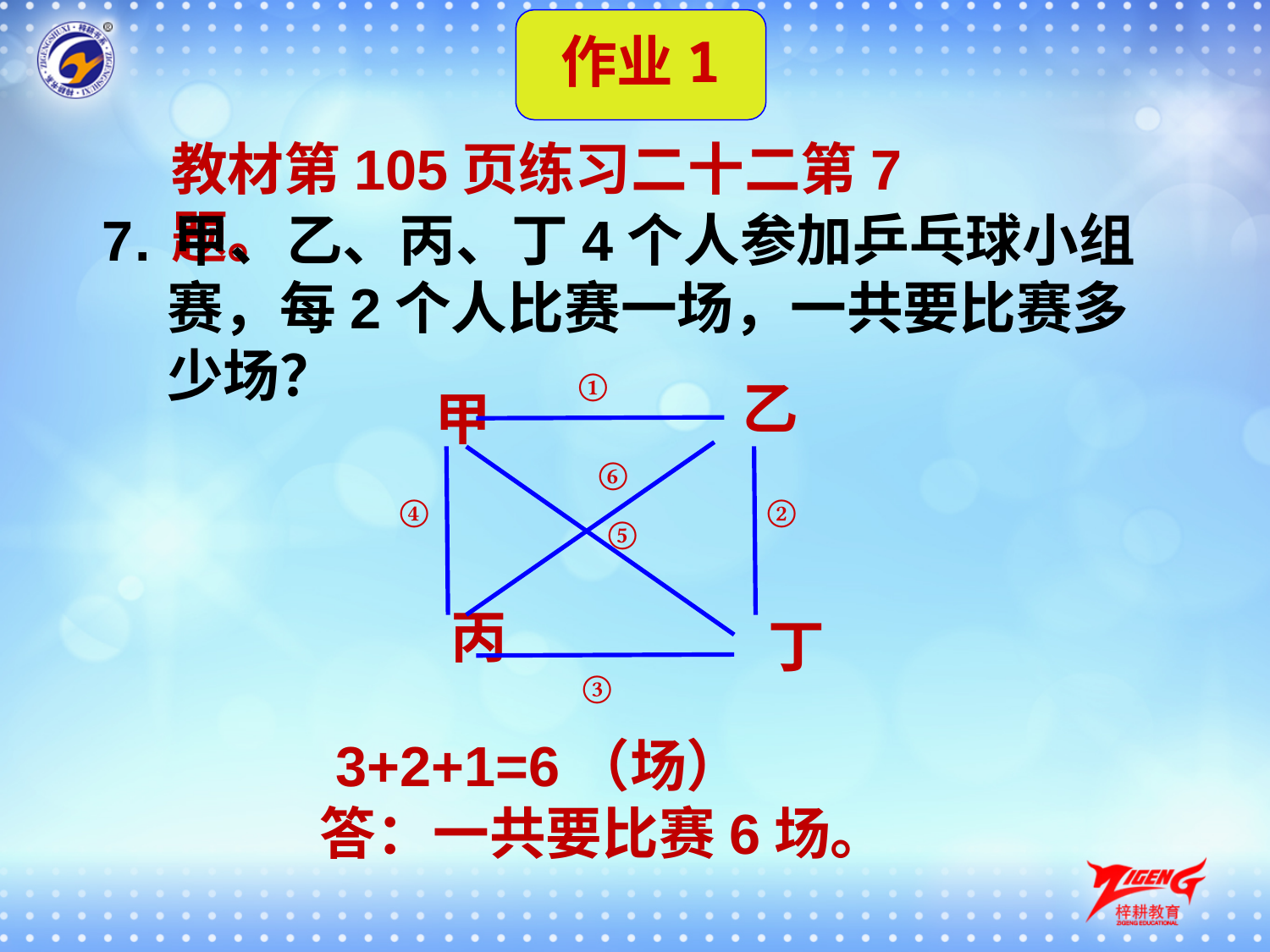

作业1
教材第105页练习二十二第7题。
甲、乙、丙、丁4个人参加乒乓球小组
    赛，每2个人比赛一场，一共要比赛多
    少场？
①
乙
甲
丙
丁
⑥
④
②
⑤
③
 3+2+1=6（场）
答：一共要比赛6场。